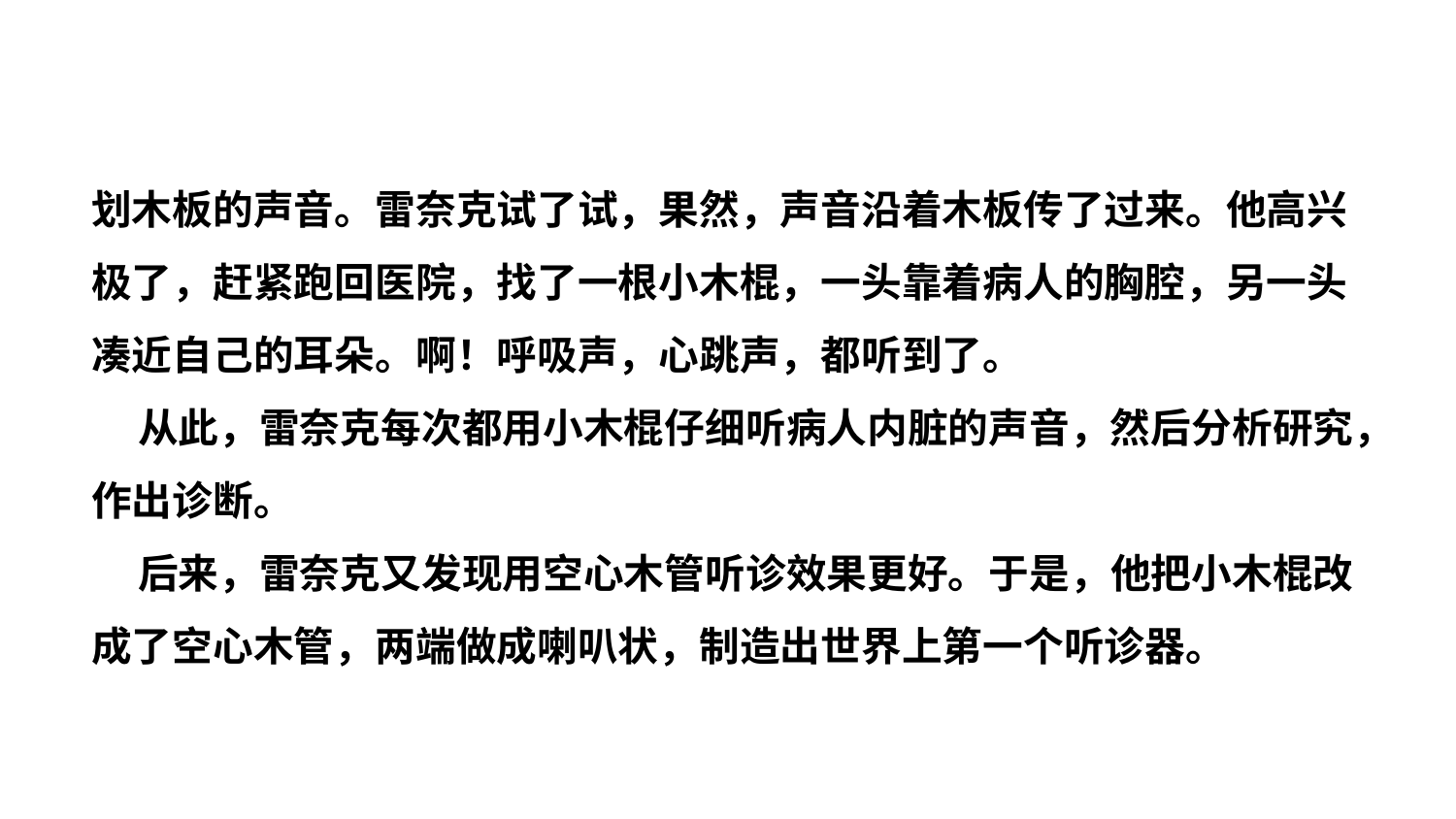

划木板的声音。雷奈克试了试，果然，声音沿着木板传了过来。他高兴极了，赶紧跑回医院，找了一根小木棍，一头靠着病人的胸腔，另一头凑近自己的耳朵。啊！呼吸声，心跳声，都听到了。
    从此，雷奈克每次都用小木棍仔细听病人内脏的声音，然后分析研究，作出诊断。
    后来，雷奈克又发现用空心木管听诊效果更好。于是，他把小木棍改成了空心木管，两端做成喇叭状，制造出世界上第一个听诊器。